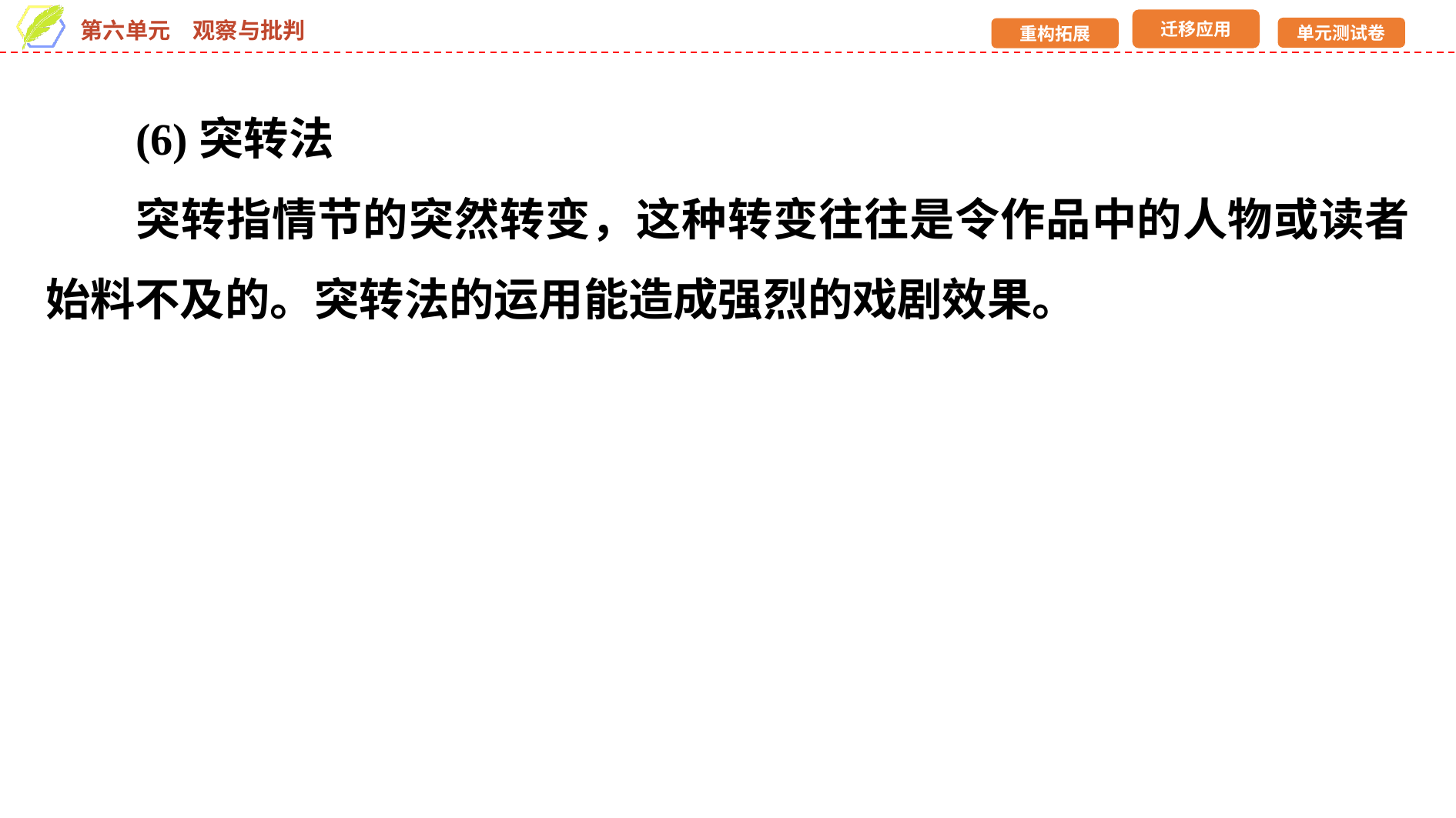

(6)突转法
突转指情节的突然转变，这种转变往往是令作品中的人物或读者始料不及的。突转法的运用能造成强烈的戏剧效果。